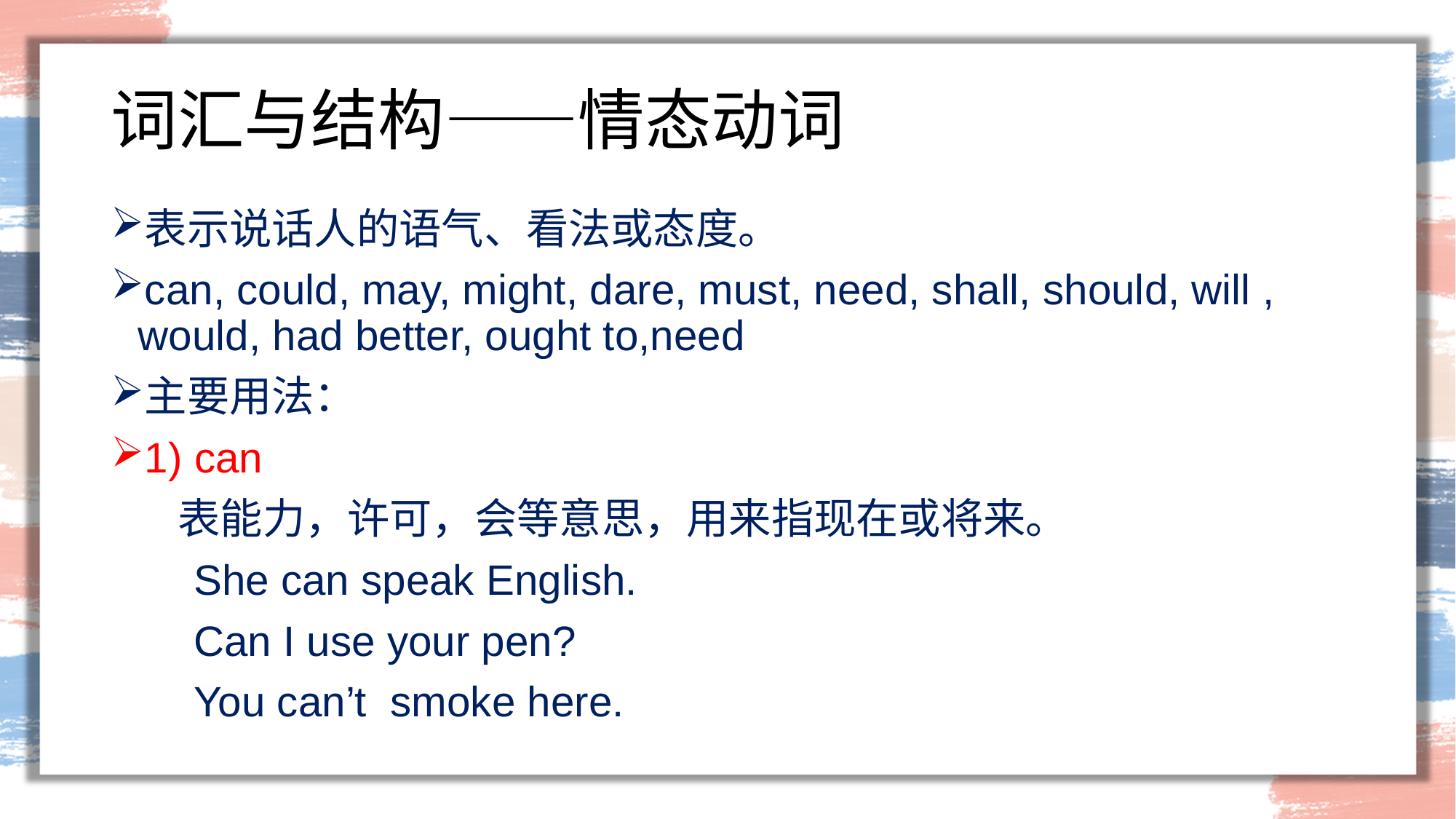

# 词汇与结构——情态动词
表示说话人的语气、看法或态度。
can, could, may, might, dare, must, need, shall, should, will , would, had better, ought to,need
主要用法：
1) can
      表能力，许可，会等意思，用来指现在或将来。
       She can speak English.
       Can I use your pen?
       You can’t  smoke here.